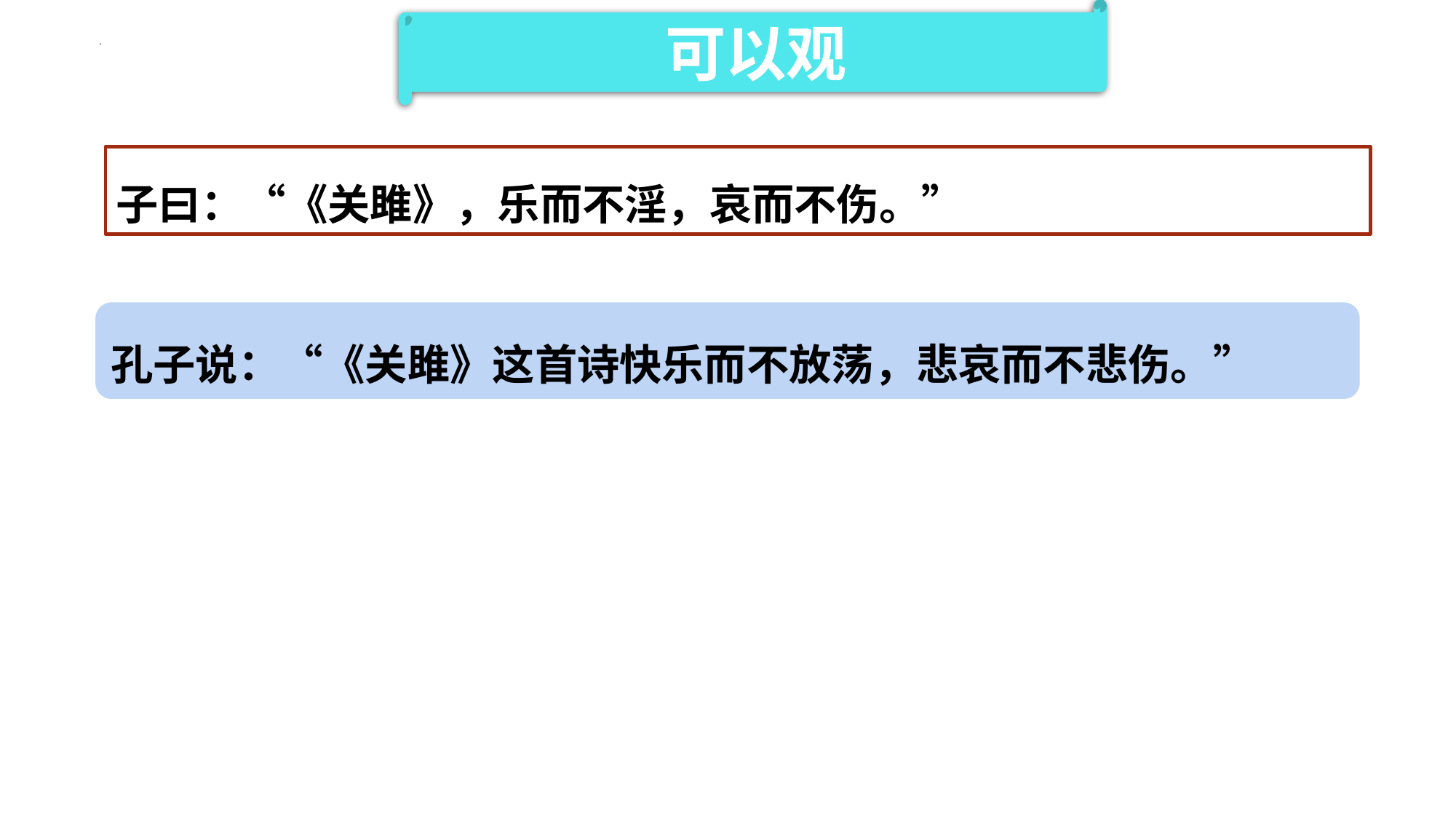

可以观
子曰：“《关雎》，乐而不淫，哀而不伤。”
孔子说：“《关雎》这首诗快乐而不放荡，悲哀而不悲伤。”